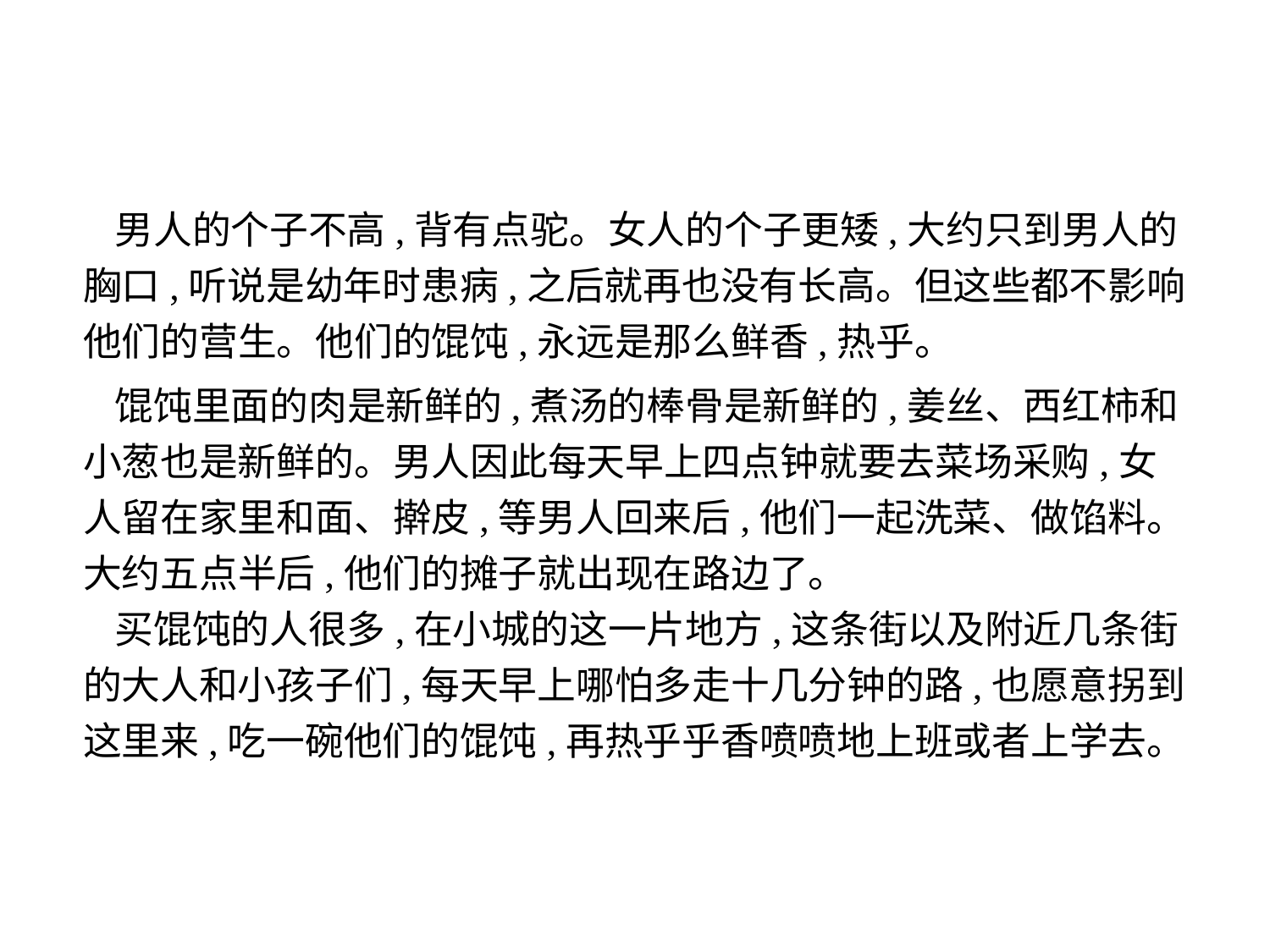

男人的个子不高,背有点驼。女人的个子更矮,大约只到男人的胸口,听说是幼年时患病,之后就再也没有长高。但这些都不影响他们的营生。他们的馄饨,永远是那么鲜香,热乎。
馄饨里面的肉是新鲜的,煮汤的棒骨是新鲜的,姜丝、西红柿和小葱也是新鲜的。男人因此每天早上四点钟就要去菜场采购,女人留在家里和面、擀皮,等男人回来后,他们一起洗菜、做馅料。大约五点半后,他们的摊子就出现在路边了。
买馄饨的人很多,在小城的这一片地方,这条街以及附近几条街的大人和小孩子们,每天早上哪怕多走十几分钟的路,也愿意拐到这里来,吃一碗他们的馄饨,再热乎乎香喷喷地上班或者上学去。
-16-